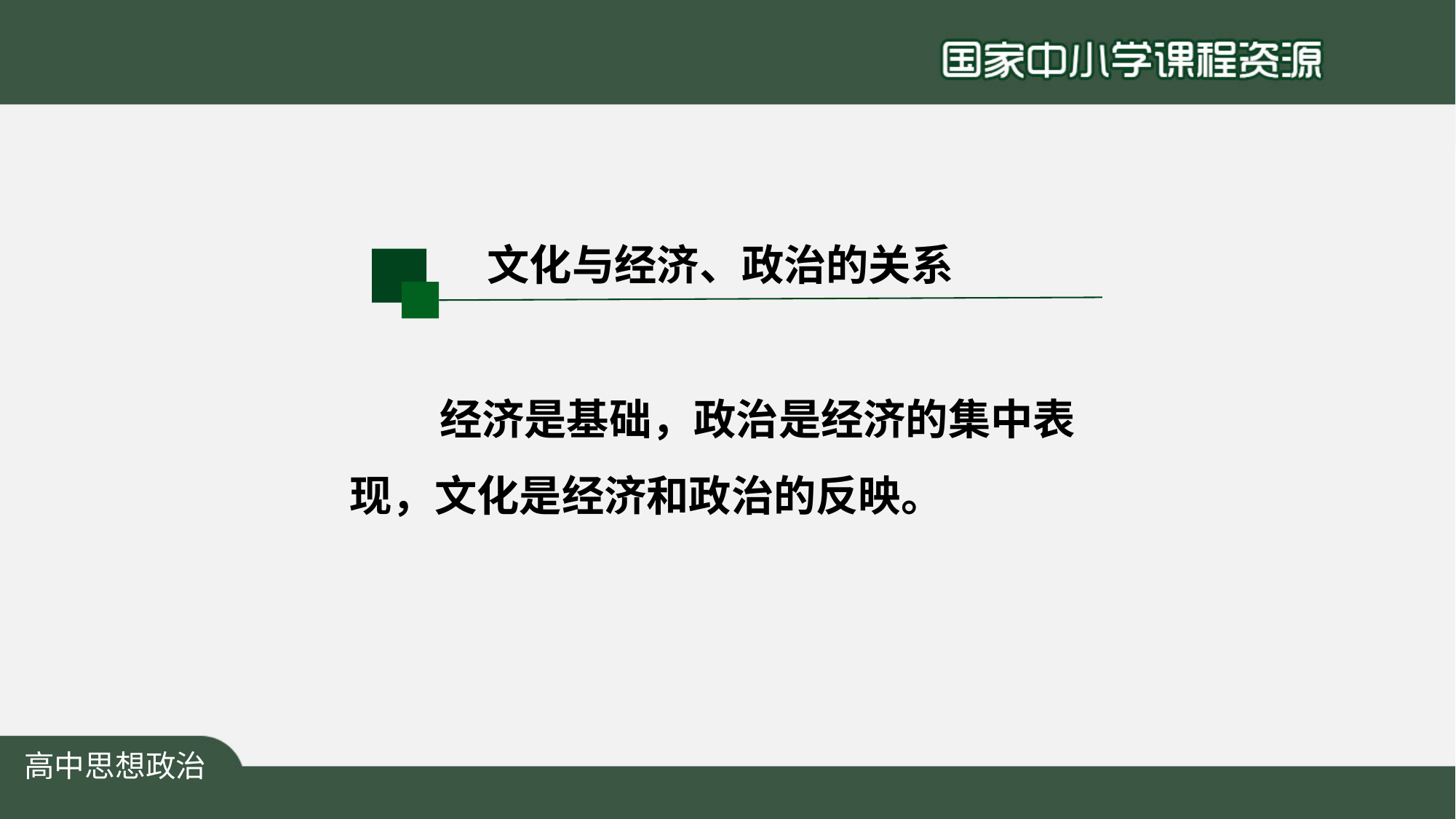

文化与经济、政治的关系

         经济是基础，政治是经济的集中表现，文化是经济和政治的反映。